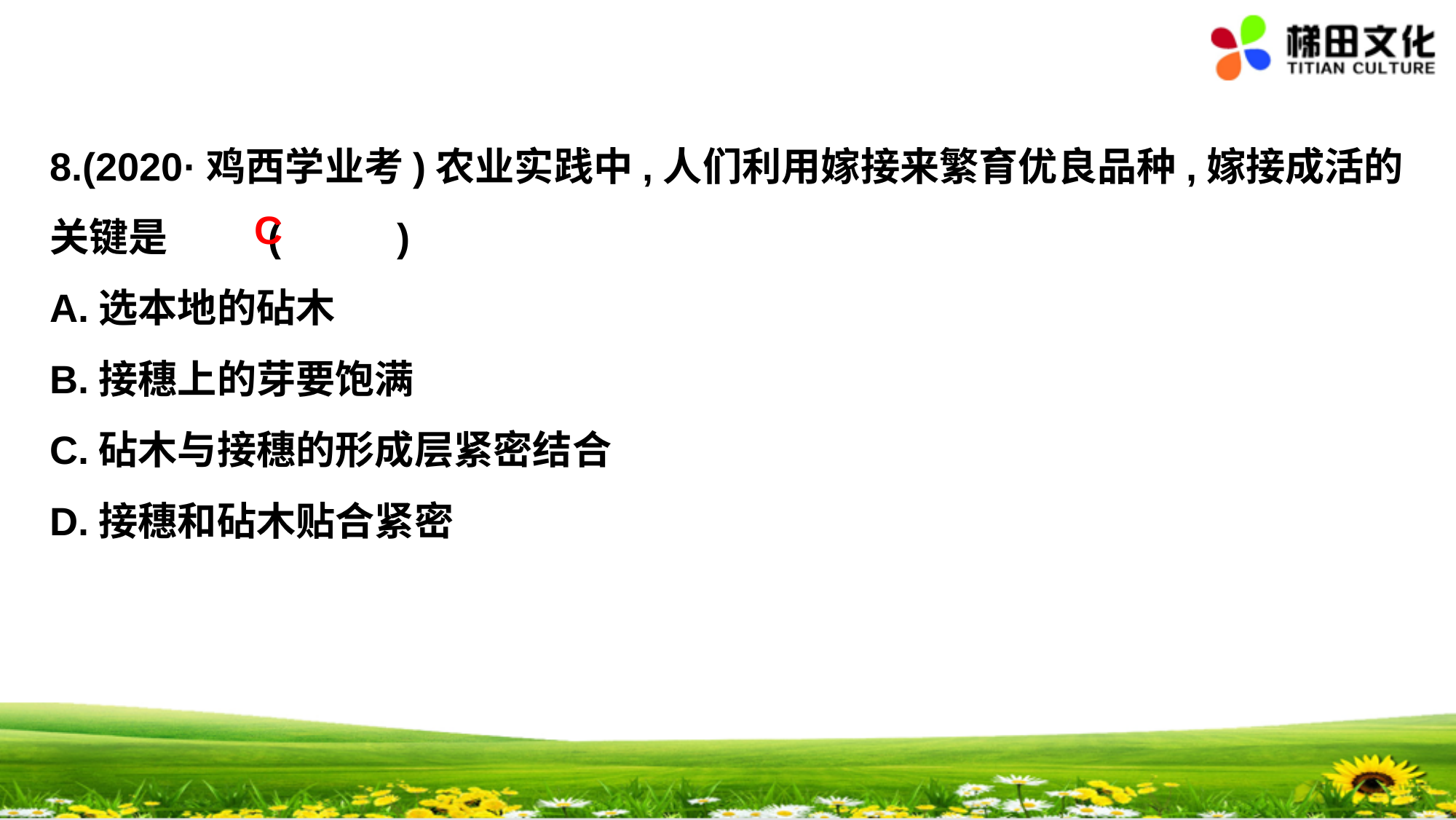

8.(2020·鸡西学业考)农业实践中,人们利用嫁接来繁育优良品种,嫁接成活的
关键是	(　  　)
A.选本地的砧木
B.接穗上的芽要饱满
C.砧木与接穗的形成层紧密结合
D.接穗和砧木贴合紧密
C